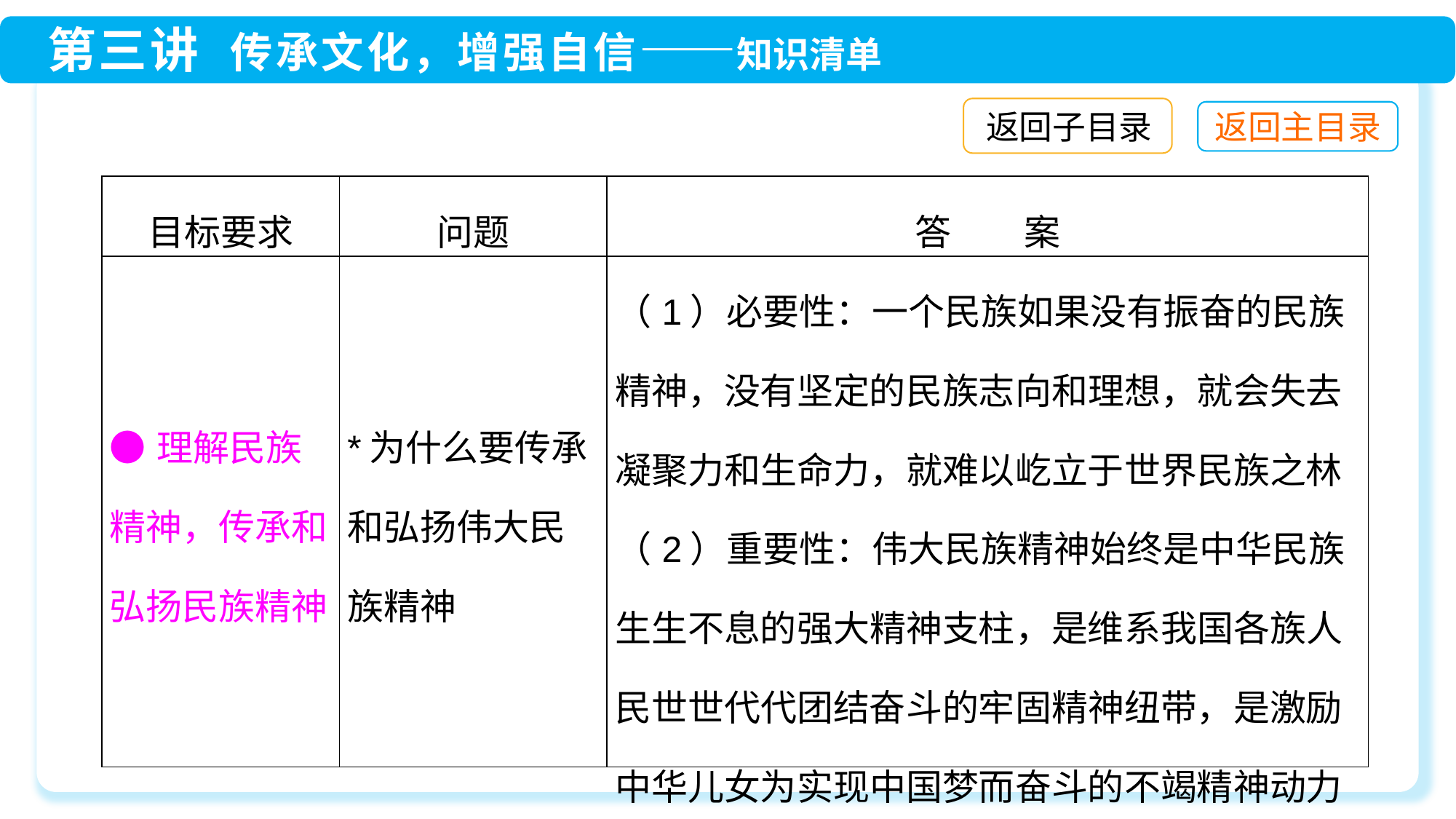

返回子目录
| 目标要求 | 问题 | 答　　案 |
| --- | --- | --- |
| ●理解民族精神，传承和弘扬民族精神 | \*为什么要传承和弘扬伟大民族精神 | （1）必要性：一个民族如果没有振奋的民族精神，没有坚定的民族志向和理想，就会失去凝聚力和生命力，就难以屹立于世界民族之林 （2）重要性：伟大民族精神始终是中华民族生生不息的强大精神支柱，是维系我国各族人民世世代代团结奋斗的牢固精神纽带，是激励中华儿女为实现中国梦而奋斗的不竭精神动力 |